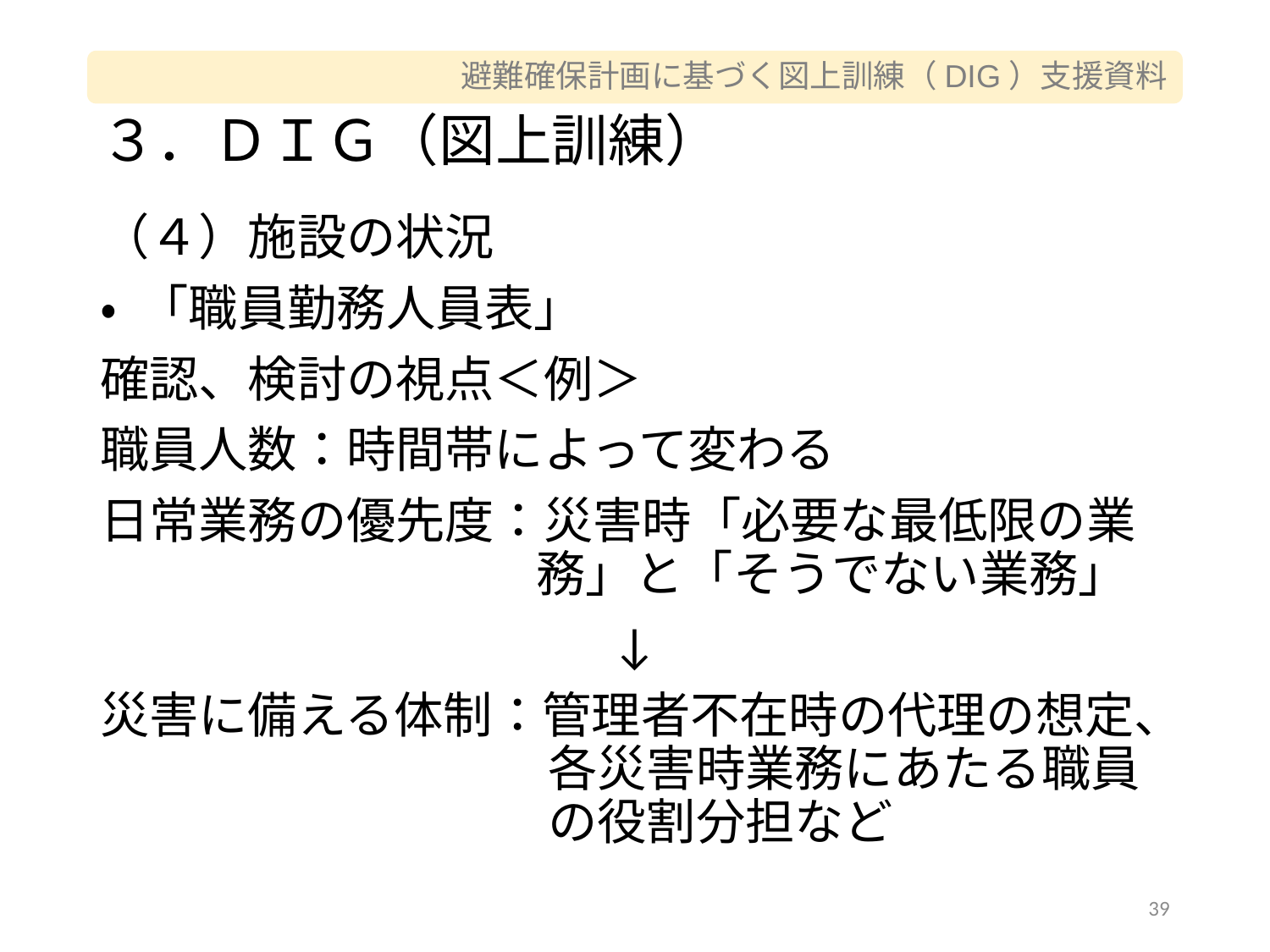

# ３．ＤＩＧ（図上訓練）
（４）施設の状況
• 「職員勤務人員表」
確認、検討の視点＜例＞
職員人数：時間帯によって変わる
日常業務の優先度：災害時「必要な最低限の業務」と「そうでない業務」
↓
災害に備える体制：管理者不在時の代理の想定、各災害時業務にあたる職員の役割分担など

39